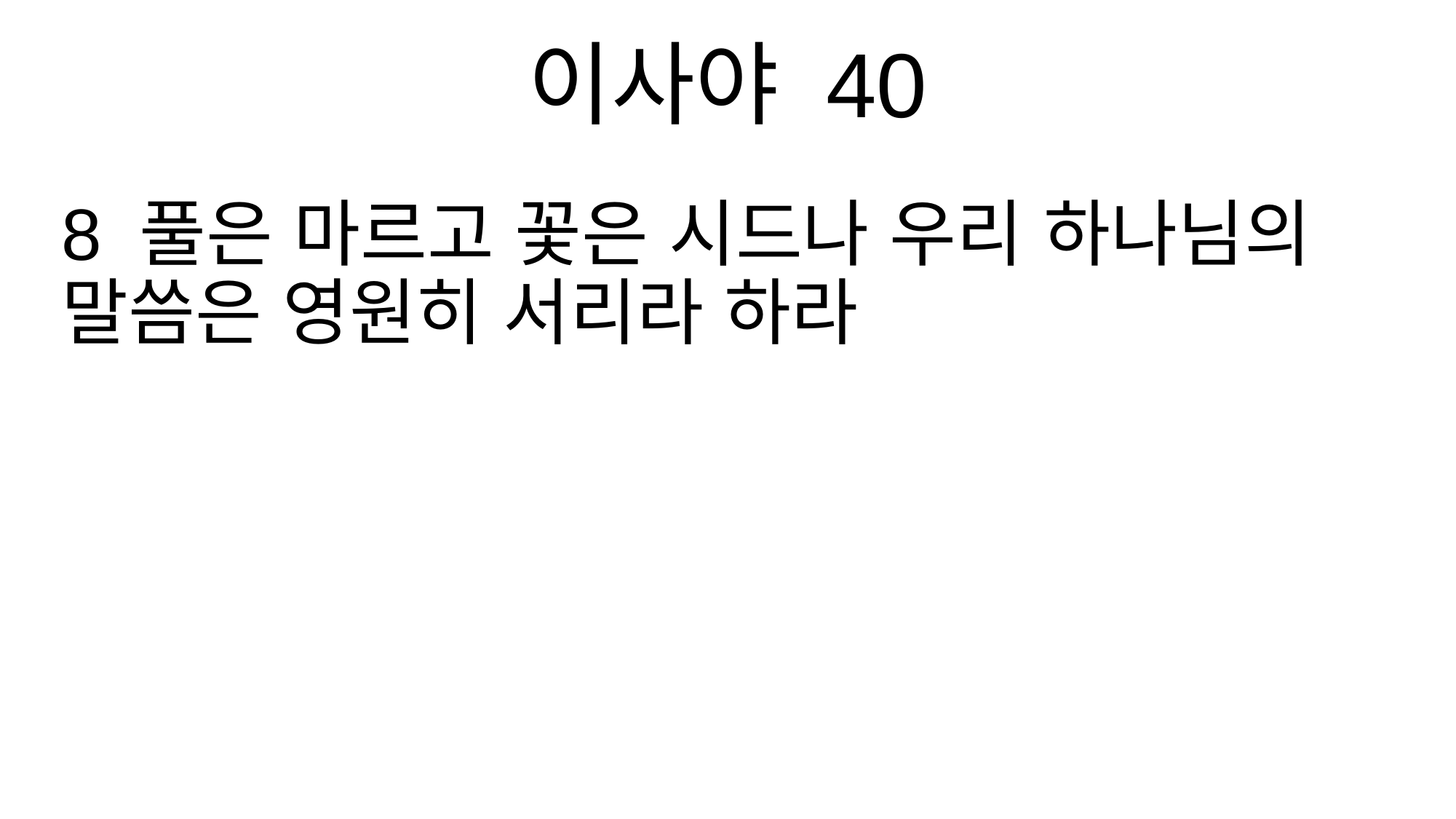

이사야 40
8 풀은 마르고 꽃은 시드나 우리 하나님의 말씀은 영원히 서리라 하라